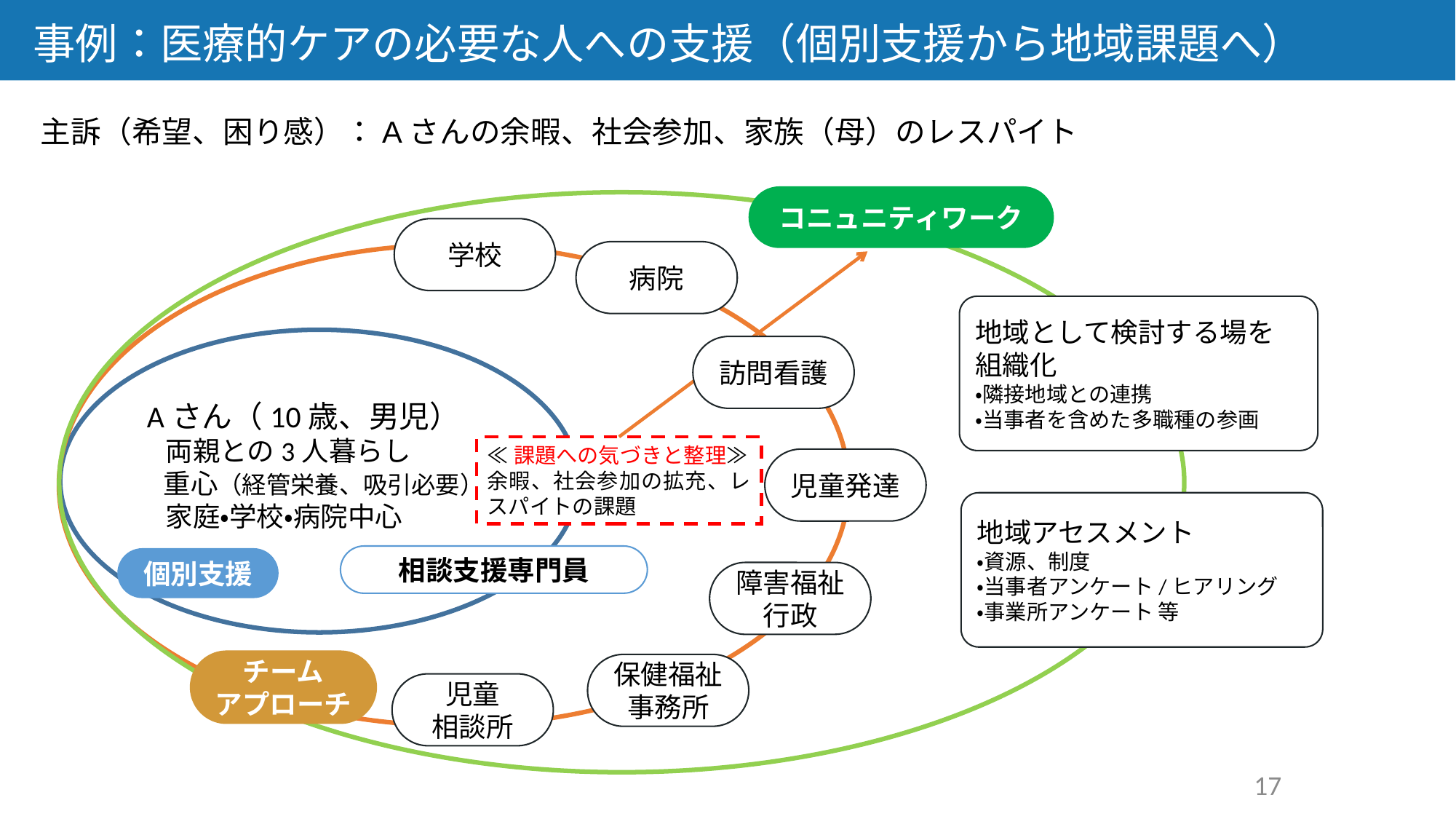

事例：医療的ケアの必要な人への支援（個別支援から地域課題へ）
主訴（希望、困り感）：Aさんの余暇、社会参加、家族（母）のレスパイト
コニュニティワーク

学校
病院

地域として検討する場を組織化
・隣接地域との連携
・当事者を含めた多職種の参画
Aさん（10歳、男児）
  両親との3人暮らし
  重心（経管栄養、吸引必要）
  家庭・学校・病院中心

訪問看護
≪課題への気づきと整理≫
余暇、社会参加の拡充、レスパイトの課題
児童発達
地域アセスメント
・資源、制度
・当事者アンケート/ヒアリング
・事業所アンケート 等
相談支援専門員
個別支援
障害福祉行政
チーム
アプローチ
保健福祉
事務所
児童
相談所
17